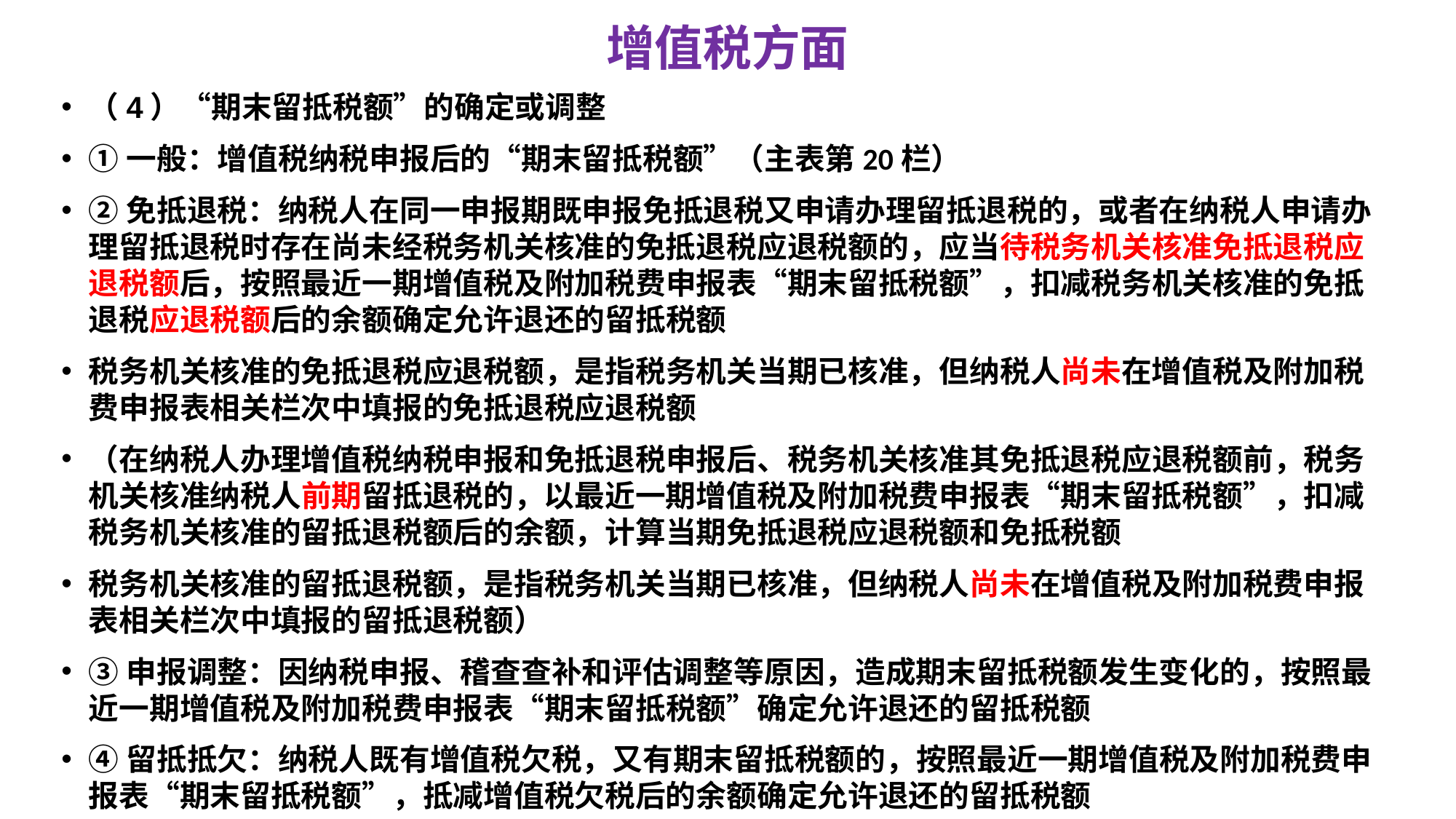

# 增值税方面
（4）“期末留抵税额”的确定或调整
①一般：增值税纳税申报后的“期末留抵税额”（主表第20栏）
②免抵退税：纳税人在同一申报期既申报免抵退税又申请办理留抵退税的，或者在纳税人申请办理留抵退税时存在尚未经税务机关核准的免抵退税应退税额的，应当待税务机关核准免抵退税应退税额后，按照最近一期增值税及附加税费申报表“期末留抵税额”，扣减税务机关核准的免抵退税应退税额后的余额确定允许退还的留抵税额
税务机关核准的免抵退税应退税额，是指税务机关当期已核准，但纳税人尚未在增值税及附加税费申报表相关栏次中填报的免抵退税应退税额
（在纳税人办理增值税纳税申报和免抵退税申报后、税务机关核准其免抵退税应退税额前，税务机关核准纳税人前期留抵退税的，以最近一期增值税及附加税费申报表“期末留抵税额”，扣减税务机关核准的留抵退税额后的余额，计算当期免抵退税应退税额和免抵税额
税务机关核准的留抵退税额，是指税务机关当期已核准，但纳税人尚未在增值税及附加税费申报表相关栏次中填报的留抵退税额）
③申报调整：因纳税申报、稽查查补和评估调整等原因，造成期末留抵税额发生变化的，按照最近一期增值税及附加税费申报表“期末留抵税额”确定允许退还的留抵税额
④留抵抵欠：纳税人既有增值税欠税，又有期末留抵税额的，按照最近一期增值税及附加税费申报表“期末留抵税额”，抵减增值税欠税后的余额确定允许退还的留抵税额